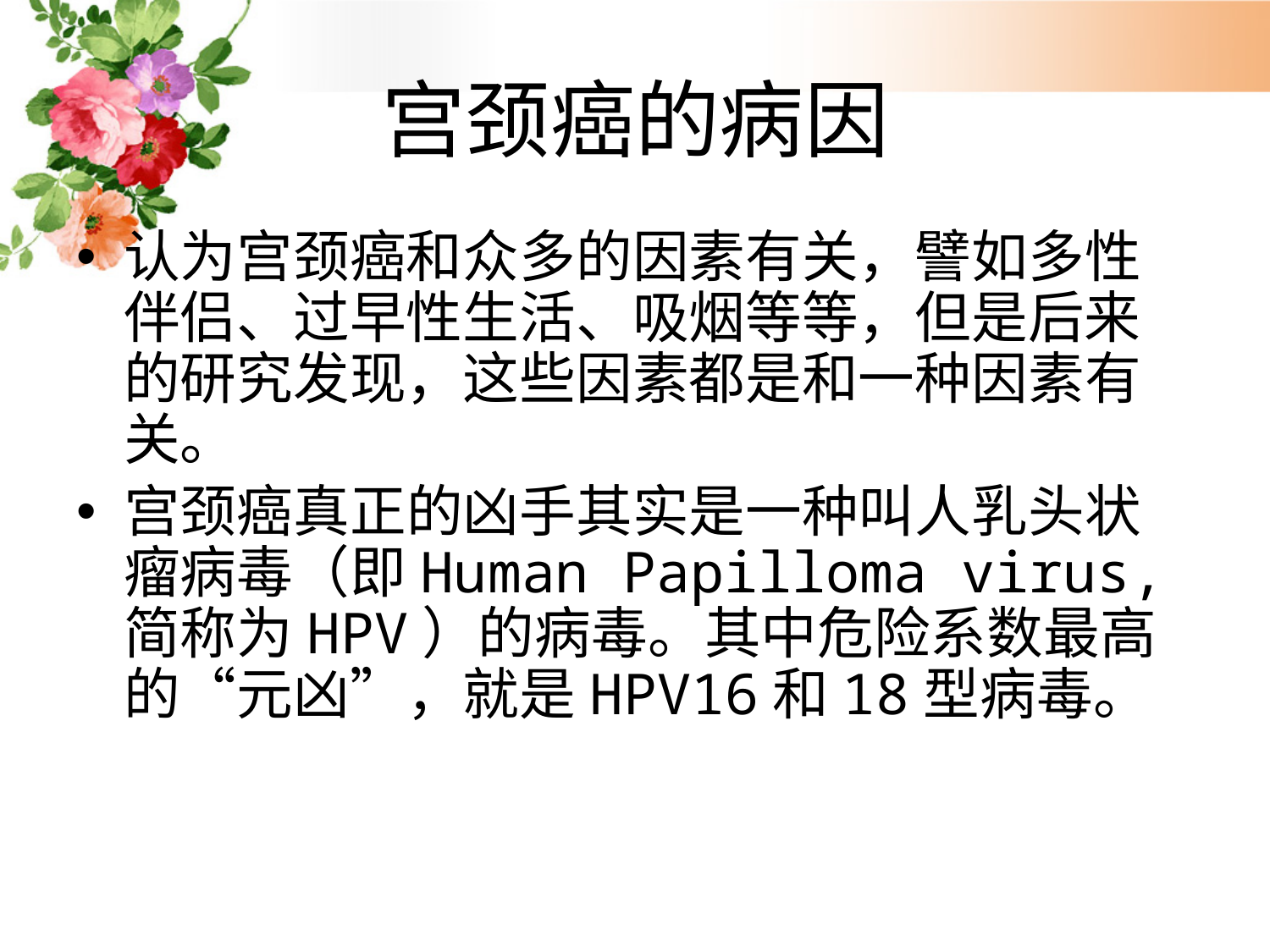

宫颈癌的病因
认为宫颈癌和众多的因素有关，譬如多性伴侣、过早性生活、吸烟等等，但是后来的研究发现，这些因素都是和一种因素有关。
宫颈癌真正的凶手其实是一种叫人乳头状瘤病毒（即Human Papilloma virus, 简称为HPV）的病毒。其中危险系数最高的“元凶”，就是HPV16和18型病毒。